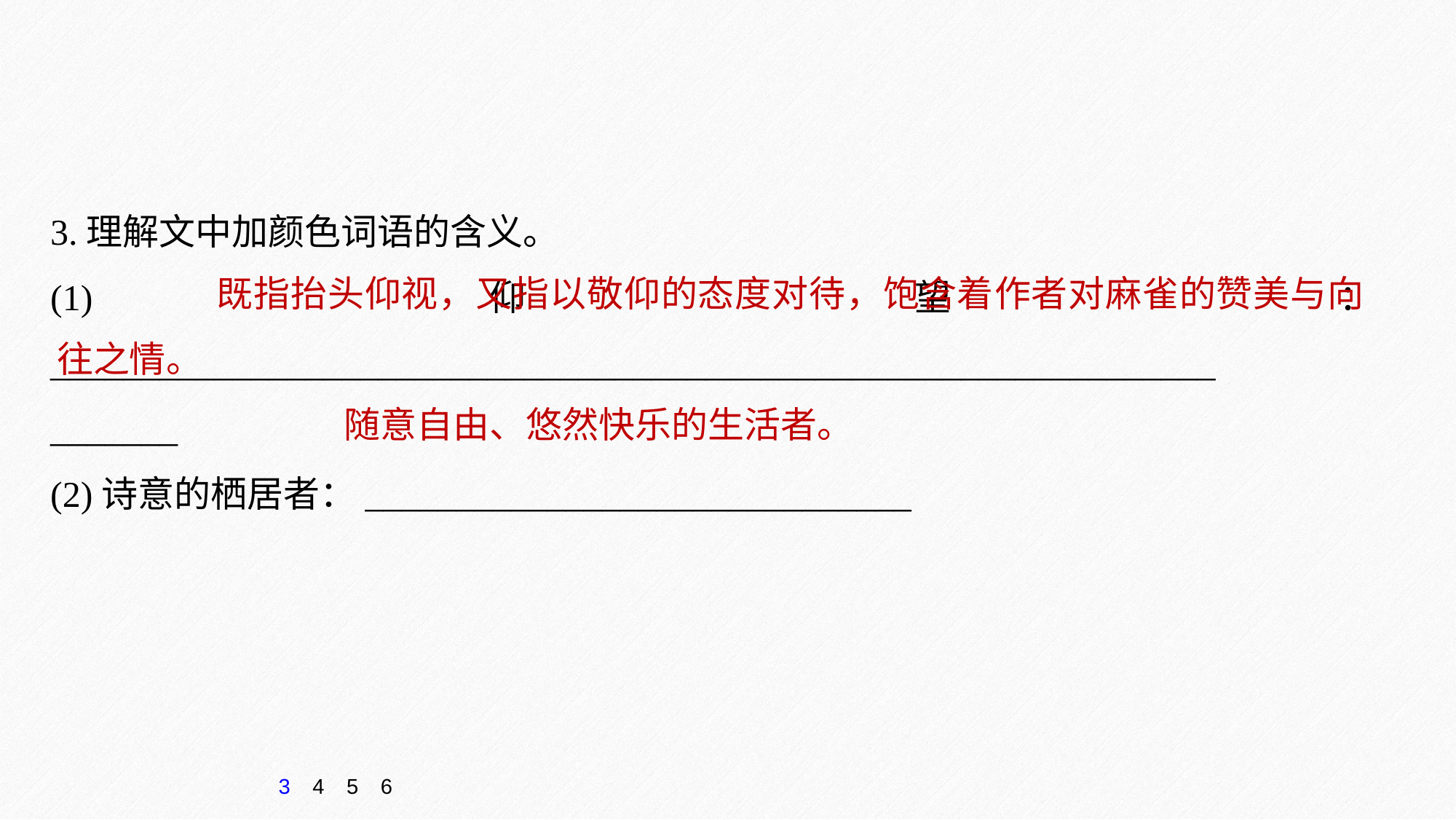

3.理解文中加颜色词语的含义。
(1)仰望：________________________________________________________________
_______
(2)诗意的栖居者：______________________________
                 既指抬头仰视，又指以敬仰的态度对待，饱含着作者对麻雀的赞美与向往之情。
                                  随意自由、悠然快乐的生活者。
3
4
5
6